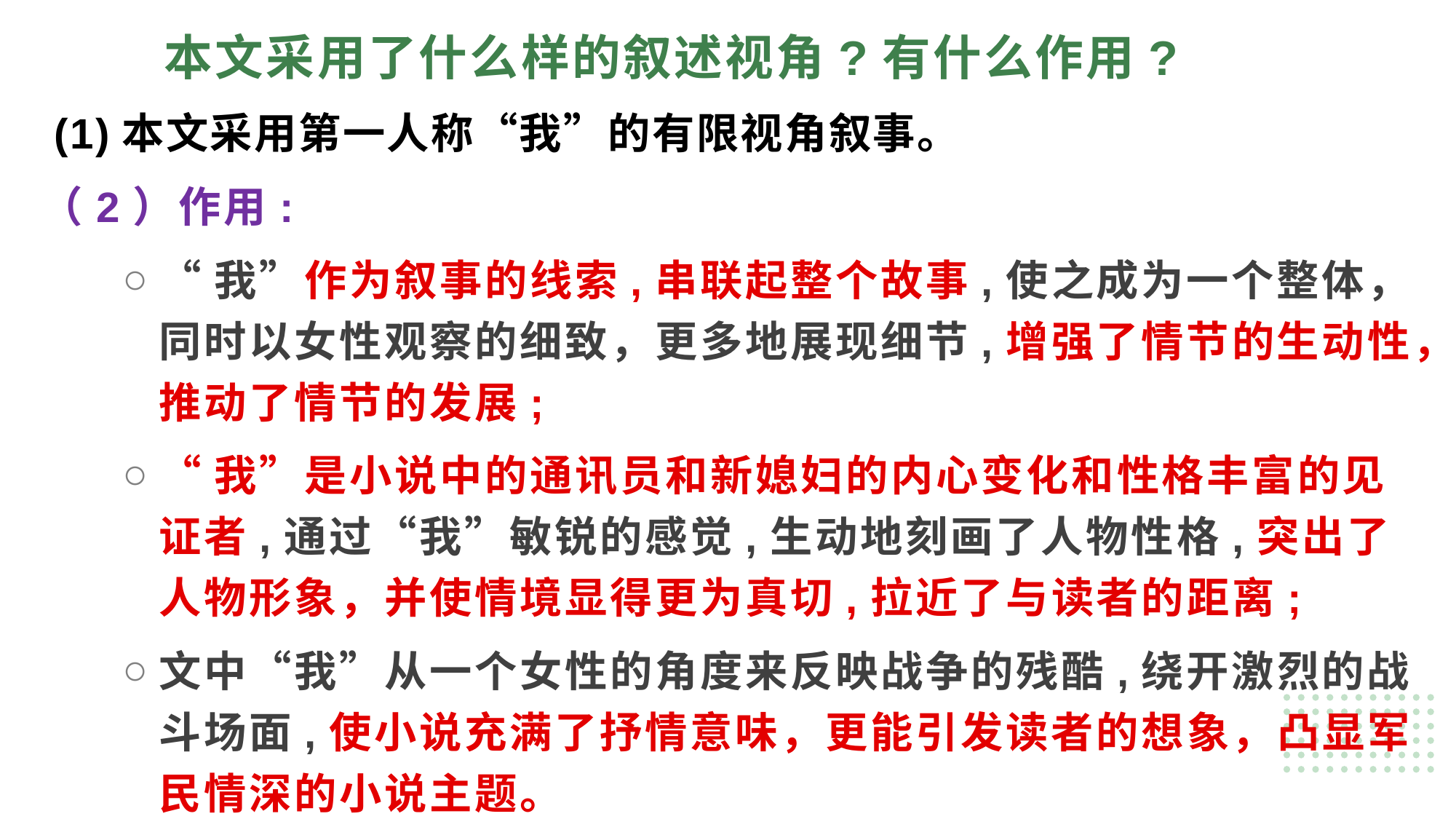

本文采用了什么样的叙述视角?有什么作用?
 (1)本文采用第一人称“我”的有限视角叙事。
（2）作用:
“我”作为叙事的线索,串联起整个故事,使之成为一个整体，同时以女性观察的细致，更多地展现细节,增强了情节的生动性，推动了情节的发展;
“我”是小说中的通讯员和新媳妇的内心变化和性格丰富的见证者,通过“我”敏锐的感觉,生动地刻画了人物性格,突出了人物形象，并使情境显得更为真切,拉近了与读者的距离;
文中“我”从一个女性的角度来反映战争的残酷,绕开激烈的战斗场面,使小说充满了抒情意味，更能引发读者的想象，凸显军民情深的小说主题。